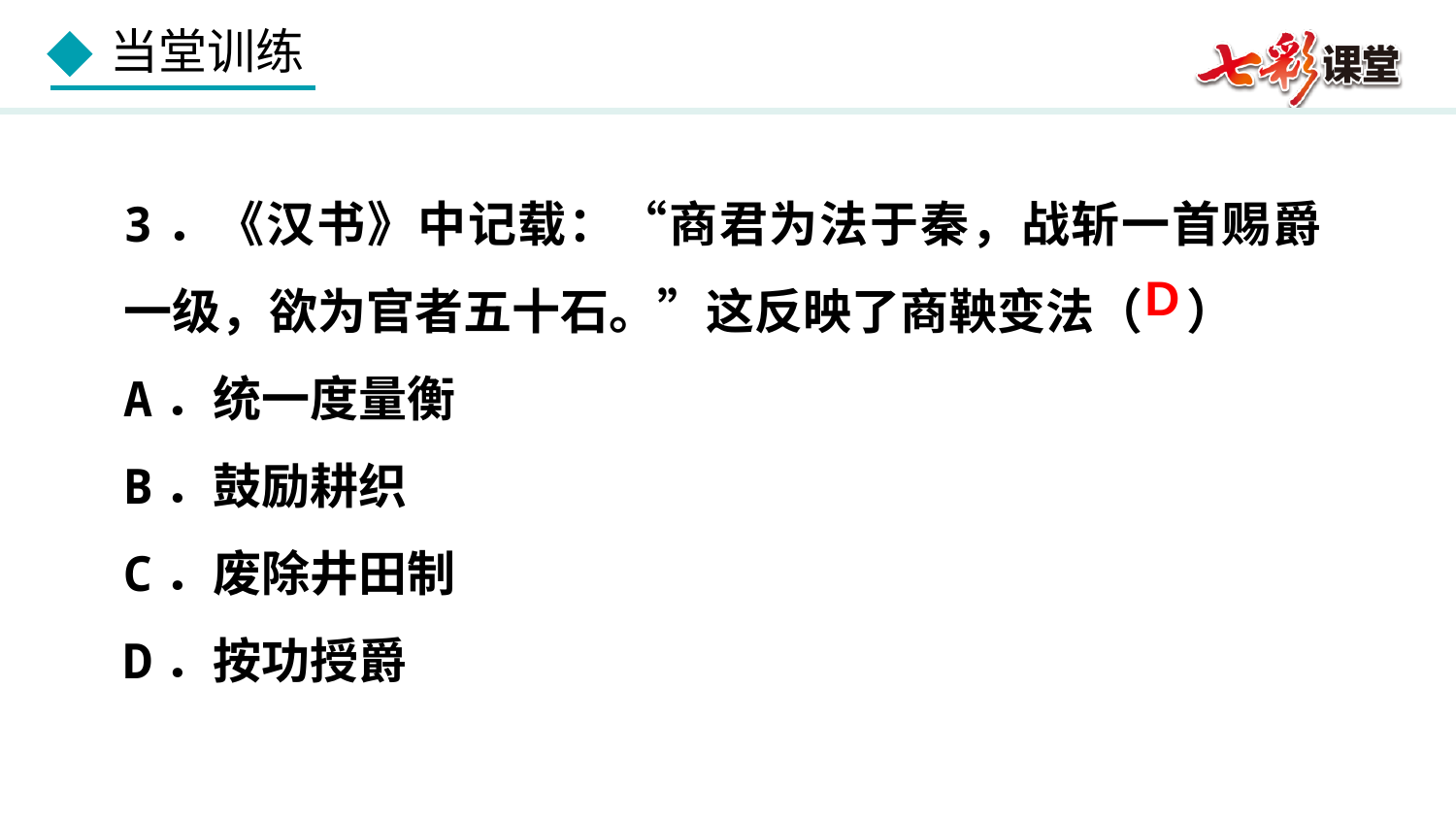

3．《汉书》中记载：“商君为法于秦，战斩一首赐爵一级，欲为官者五十石。”这反映了商鞅变法（    ）
A．统一度量衡
B．鼓励耕织
C．废除井田制
D．按功授爵
D